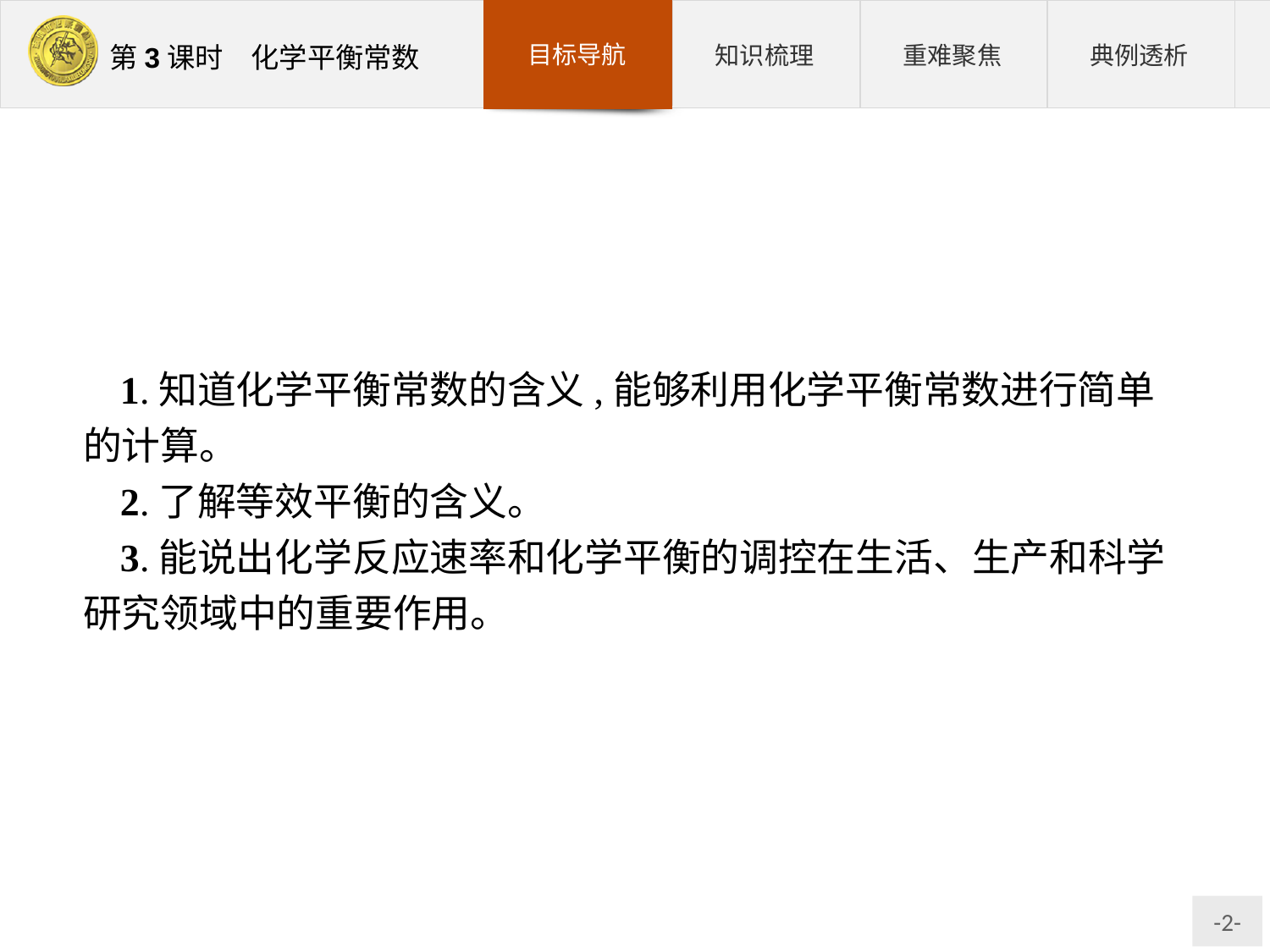

1.知道化学平衡常数的含义,能够利用化学平衡常数进行简单的计算。
2.了解等效平衡的含义。
3.能说出化学反应速率和化学平衡的调控在生活、生产和科学研究领域中的重要作用。